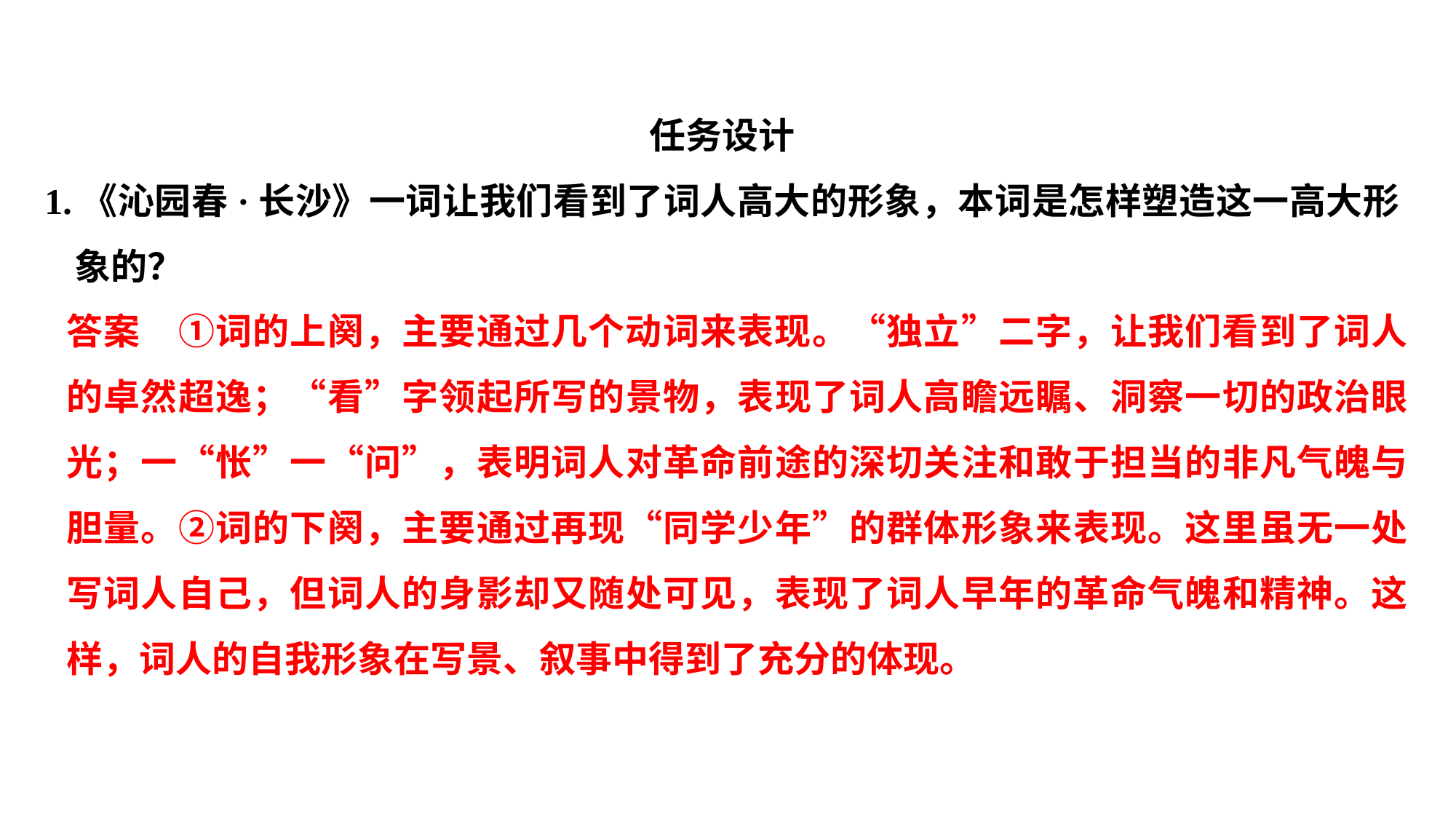

任务设计
1.《沁园春·长沙》一词让我们看到了词人高大的形象，本词是怎样塑造这一高大形象的？
答案　①词的上阕，主要通过几个动词来表现。“独立”二字，让我们看到了词人的卓然超逸；“看”字领起所写的景物，表现了词人高瞻远瞩、洞察一切的政治眼光；一“怅”一“问”，表明词人对革命前途的深切关注和敢于担当的非凡气魄与胆量。②词的下阕，主要通过再现“同学少年”的群体形象来表现。这里虽无一处写词人自己，但词人的身影却又随处可见，表现了词人早年的革命气魄和精神。这样，词人的自我形象在写景、叙事中得到了充分的体现。